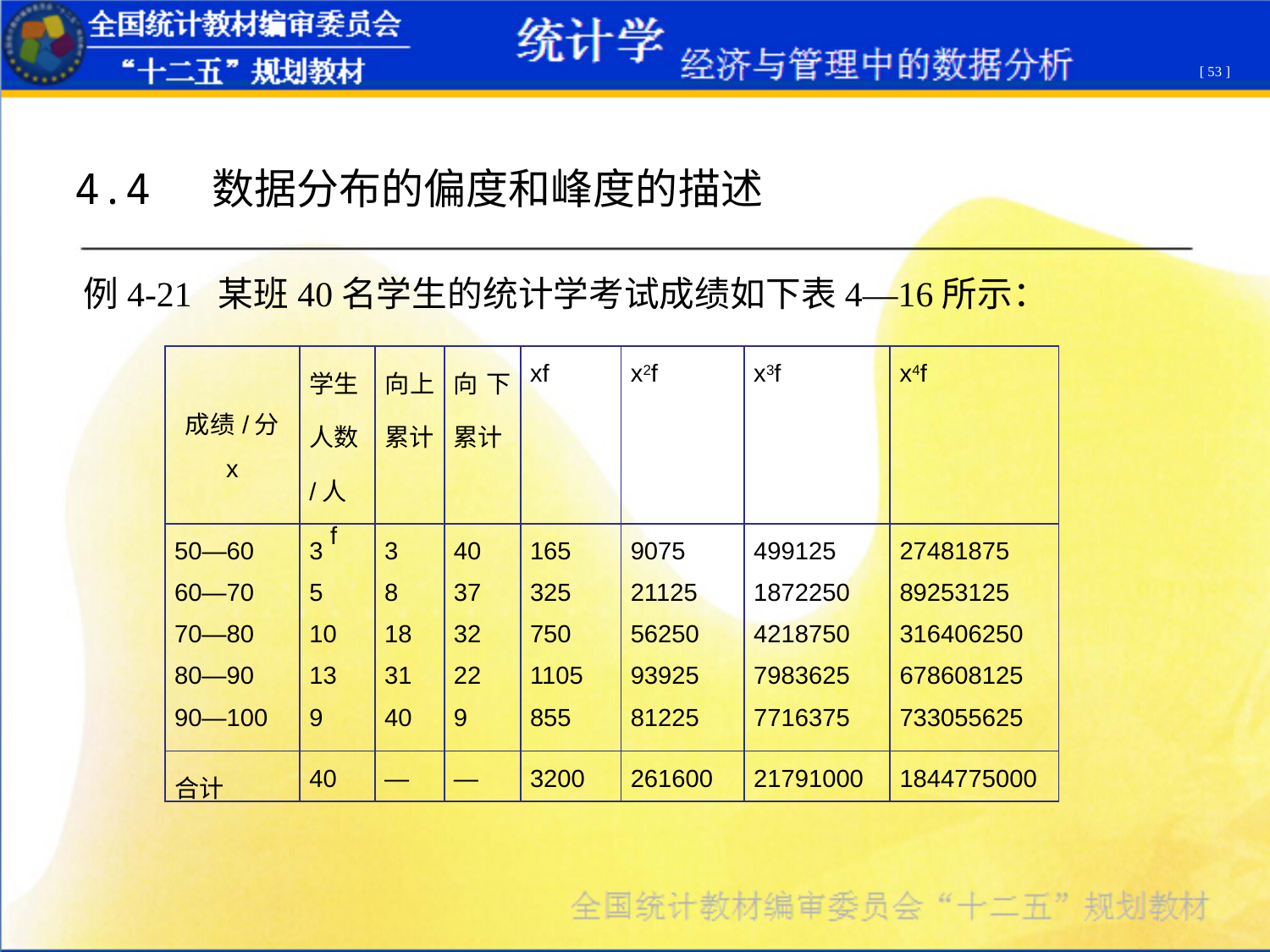

[ 53 ]
4.4  数据分布的偏度和峰度的描述
例4-21  某班40名学生的统计学考试成绩如下表4—16所示：
| 成绩/分 x | 学生 人数 /人 f | 向上累计 | 向下累计 | xf | x2f | x3f | x4f |
| --- | --- | --- | --- | --- | --- | --- | --- |
| 50—60 60—70 70—80 80—90 90—100 | 3 5 10 13 9 | 3 8 18 31 40 | 40 37 32 22 9 | 165 325 750 1105 855 | 9075 21125 56250 93925 81225 | 499125 1872250 4218750 7983625 7716375 | 27481875 89253125 316406250 678608125 733055625 |
| 合计 | 40 | — | — | 3200 | 261600 | 21791000 | 1844775000 |